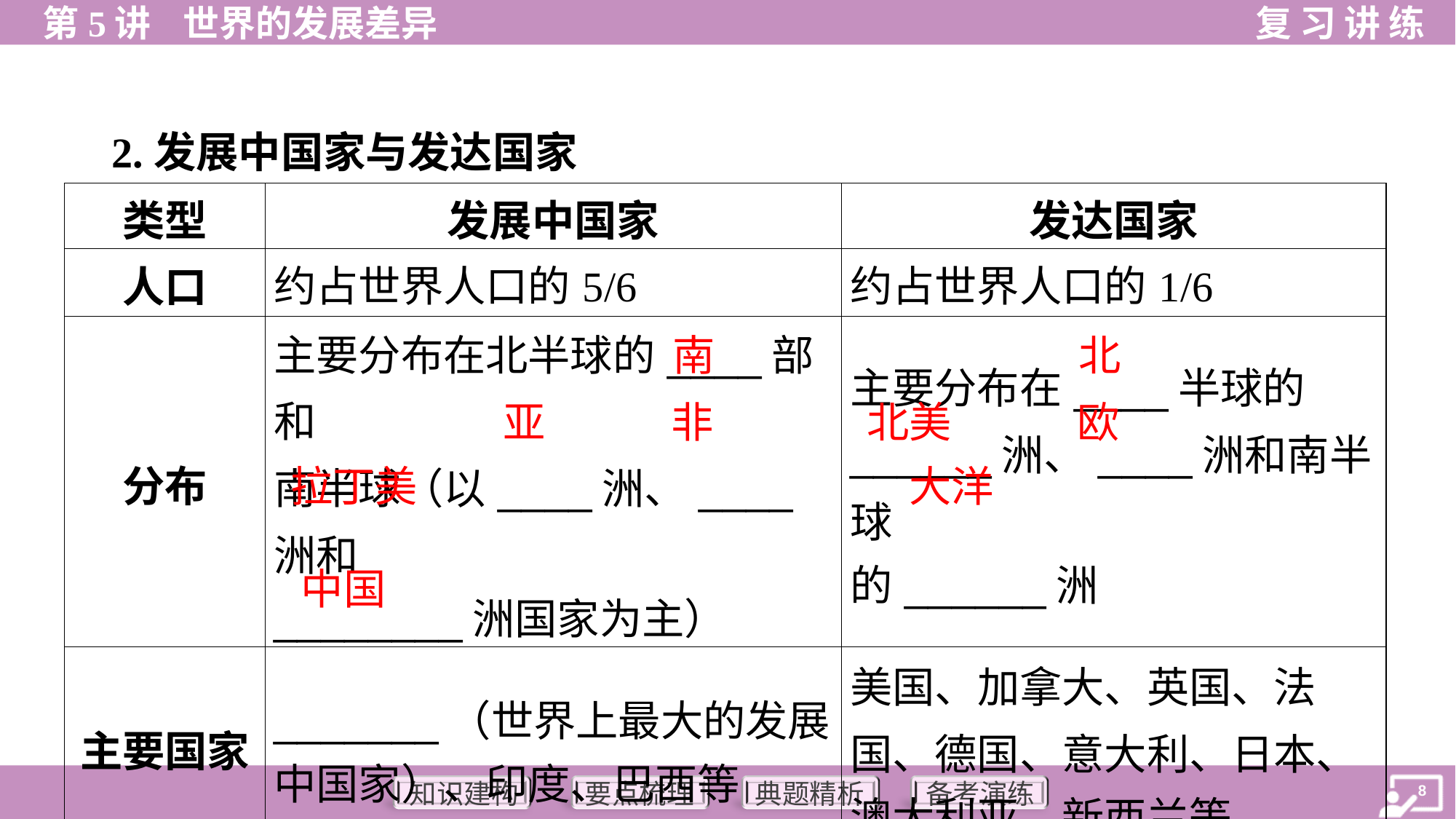

2.发展中国家与发达国家
| 类型 | 发展中国家 | 发达国家 |
| --- | --- | --- |
| 人口 | 约占世界人口的5/6 | 约占世界人口的1/6 |
| 分布 | 主要分布在北半球的\_\_\_\_部和 南半球（以\_\_\_\_洲、\_\_\_\_洲和 \_\_\_\_\_\_\_\_洲国家为主） | 主要分布在\_\_\_\_半球的 \_\_\_\_\_\_洲、\_\_\_\_洲和南半球 的\_\_\_\_\_\_洲 |
| 主要国家 | \_\_\_\_\_\_\_（世界上最大的发展 中国家）、印度、巴西等 | 美国、加拿大、英国、法 国、德国、意大利、日本、 澳大利亚、新西兰等 |
南
北
亚
非
北美
欧
拉丁美
大洋
中国